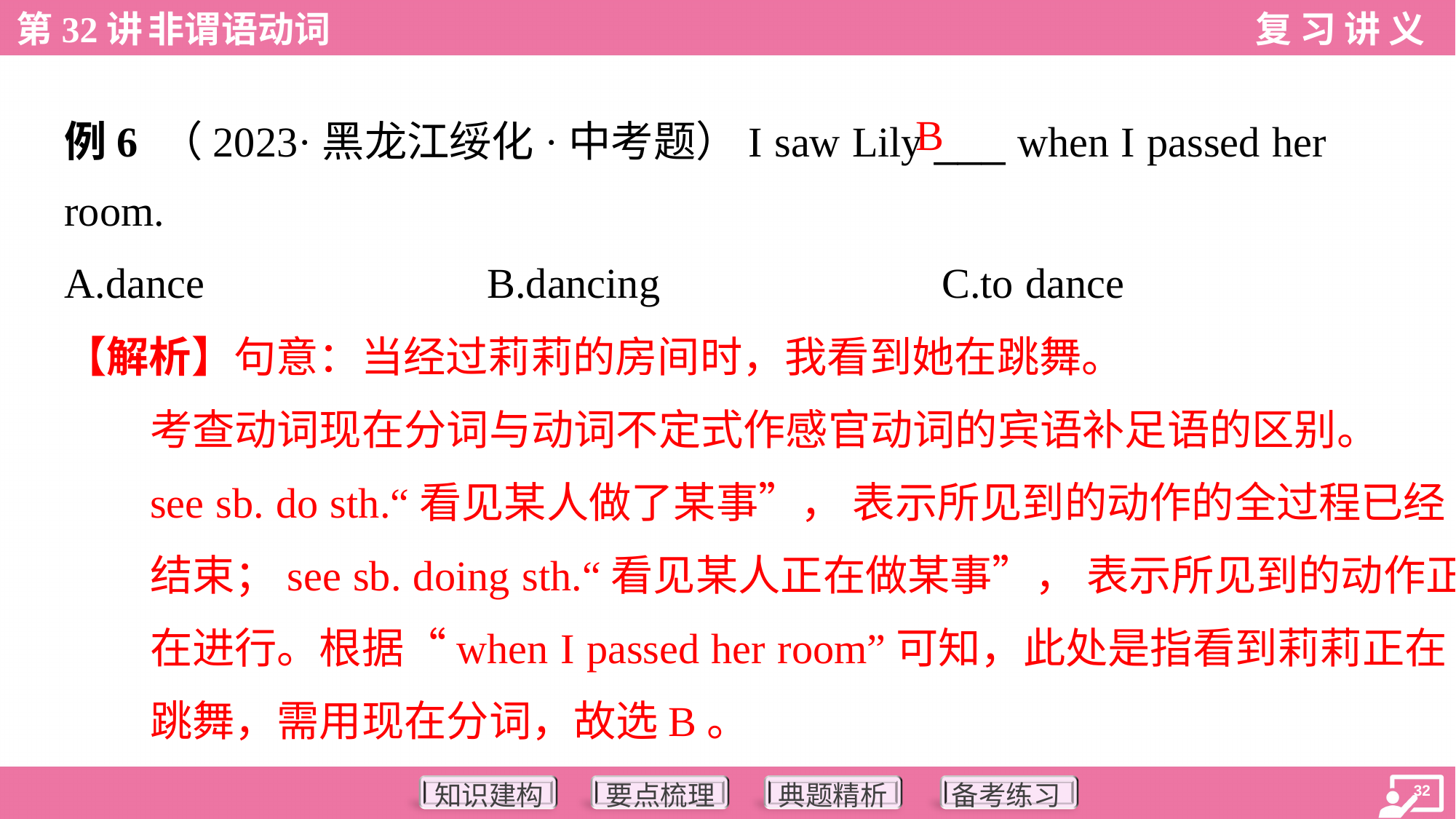

B
例6 （2023·黑龙江绥化·中考题）I saw Lily ___ when I passed her
room.
A.dance	B.dancing	C.to dance
【解析】句意：当经过莉莉的房间时，我看到她在跳舞。
考查动词现在分词与动词不定式作感官动词的宾语补足语的区别。
see sb. do sth.“看见某人做了某事”， 表示所见到的动作的全过程已经
结束；see sb. doing sth.“看见某人正在做某事”， 表示所见到的动作正
在进行。根据“when I passed her room”可知，此处是指看到莉莉正在
跳舞，需用现在分词，故选B。